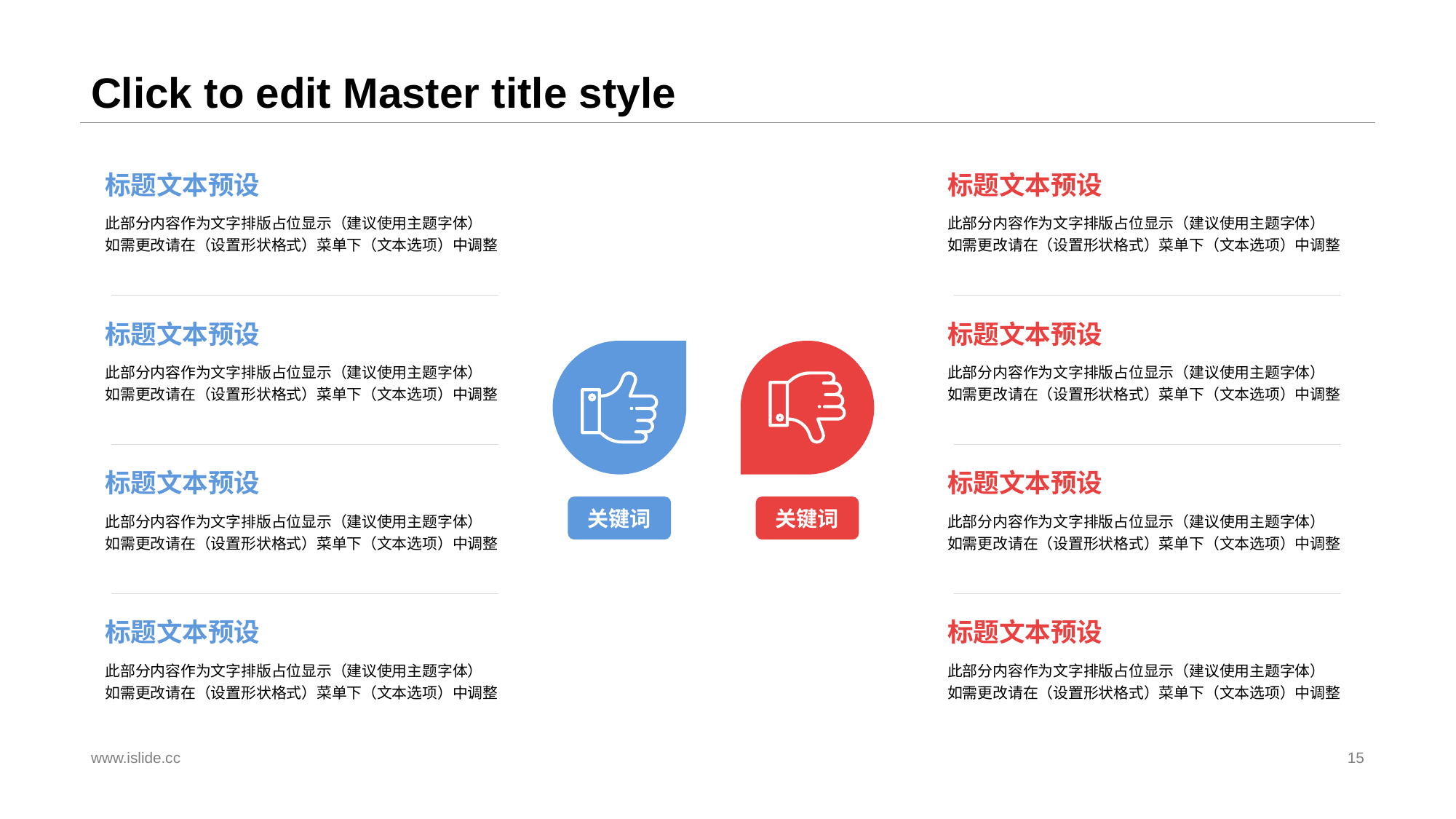

# Click to edit Master title style
标题文本预设
标题文本预设
此部分内容作为文字排版占位显示（建议使用主题字体）
如需更改请在（设置形状格式）菜单下（文本选项）中调整
此部分内容作为文字排版占位显示（建议使用主题字体）
如需更改请在（设置形状格式）菜单下（文本选项）中调整
标题文本预设
标题文本预设

此部分内容作为文字排版占位显示（建议使用主题字体）
如需更改请在（设置形状格式）菜单下（文本选项）中调整
此部分内容作为文字排版占位显示（建议使用主题字体）
如需更改请在（设置形状格式）菜单下（文本选项）中调整

标题文本预设
标题文本预设
关键词
关键词
此部分内容作为文字排版占位显示（建议使用主题字体）
如需更改请在（设置形状格式）菜单下（文本选项）中调整
此部分内容作为文字排版占位显示（建议使用主题字体）
如需更改请在（设置形状格式）菜单下（文本选项）中调整
标题文本预设
标题文本预设
此部分内容作为文字排版占位显示（建议使用主题字体）
如需更改请在（设置形状格式）菜单下（文本选项）中调整
此部分内容作为文字排版占位显示（建议使用主题字体）
如需更改请在（设置形状格式）菜单下（文本选项）中调整
www.islide.cc
15